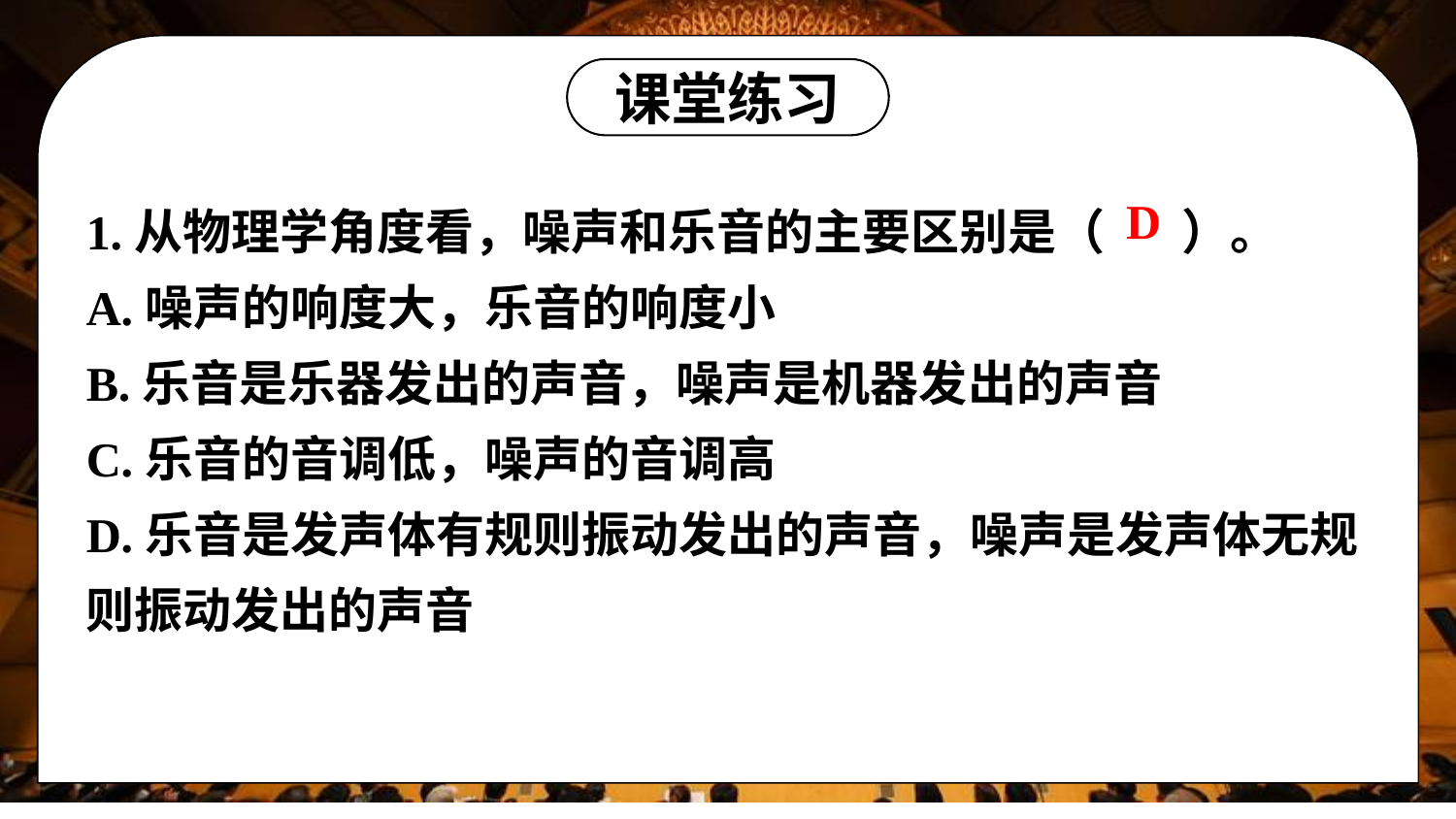

课堂练习
1.从物理学角度看，噪声和乐音的主要区别是（       ）。
A.噪声的响度大，乐音的响度小
B.乐音是乐器发出的声音，噪声是机器发出的声音
C.乐音的音调低，噪声的音调高
D.乐音是发声体有规则振动发出的声音，噪声是发声体无规则振动发出的声音
D